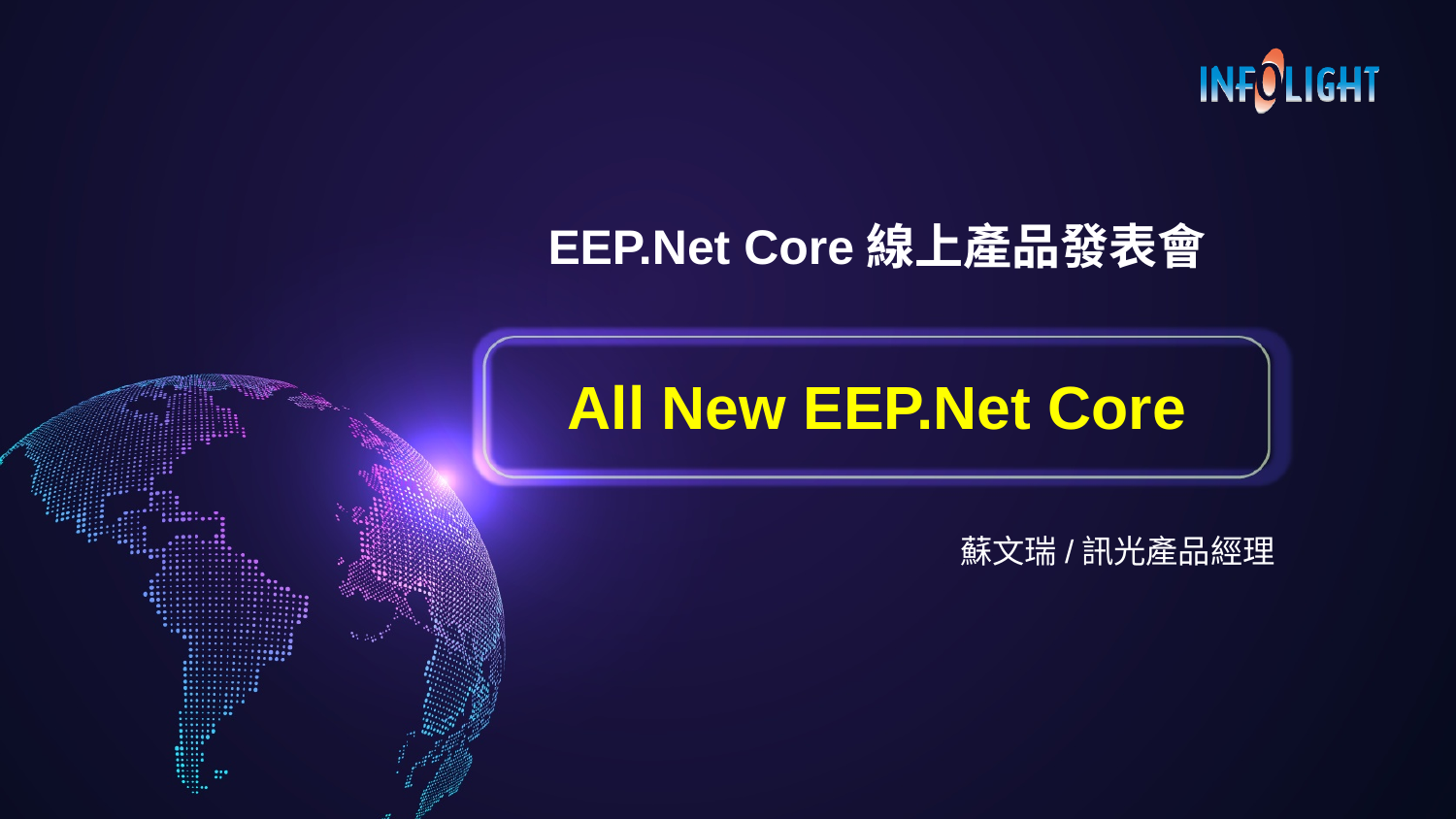

EEP.Net Core線上產品發表會
# All New EEP.Net Core
蘇文瑞/訊光產品經理